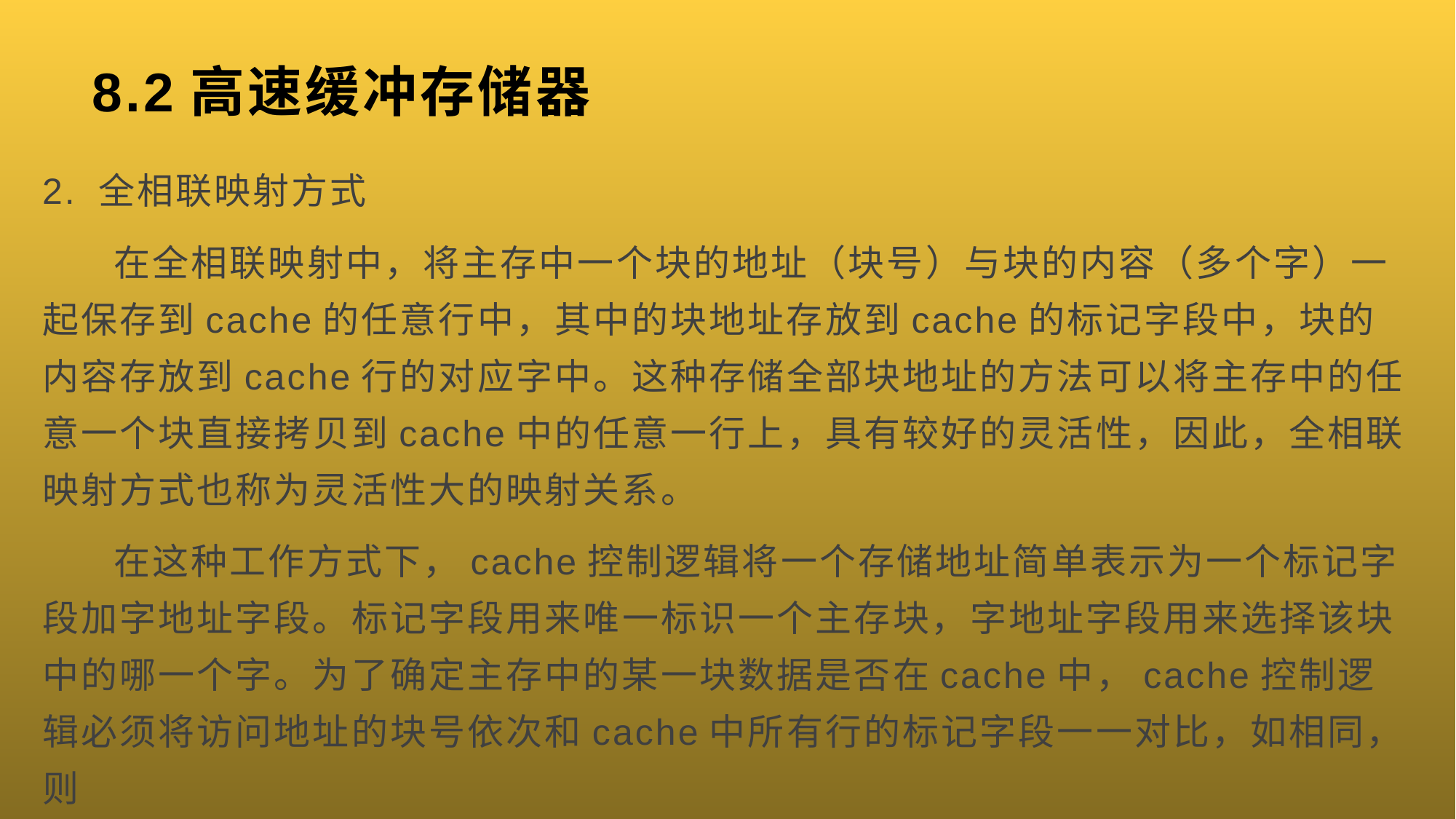

# 8.2高速缓冲存储器
2. 全相联映射方式
      在全相联映射中，将主存中一个块的地址（块号）与块的内容（多个字）一起保存到cache的任意行中，其中的块地址存放到cache的标记字段中，块的内容存放到cache行的对应字中。这种存储全部块地址的方法可以将主存中的任意一个块直接拷贝到cache中的任意一行上，具有较好的灵活性，因此，全相联映射方式也称为灵活性大的映射关系。
      在这种工作方式下，cache控制逻辑将一个存储地址简单表示为一个标记字段加字地址字段。标记字段用来唯一标识一个主存块，字地址字段用来选择该块中的哪一个字。为了确定主存中的某一块数据是否在cache中，cache控制逻辑必须将访问地址的块号依次和cache中所有行的标记字段一一对比，如相同，则